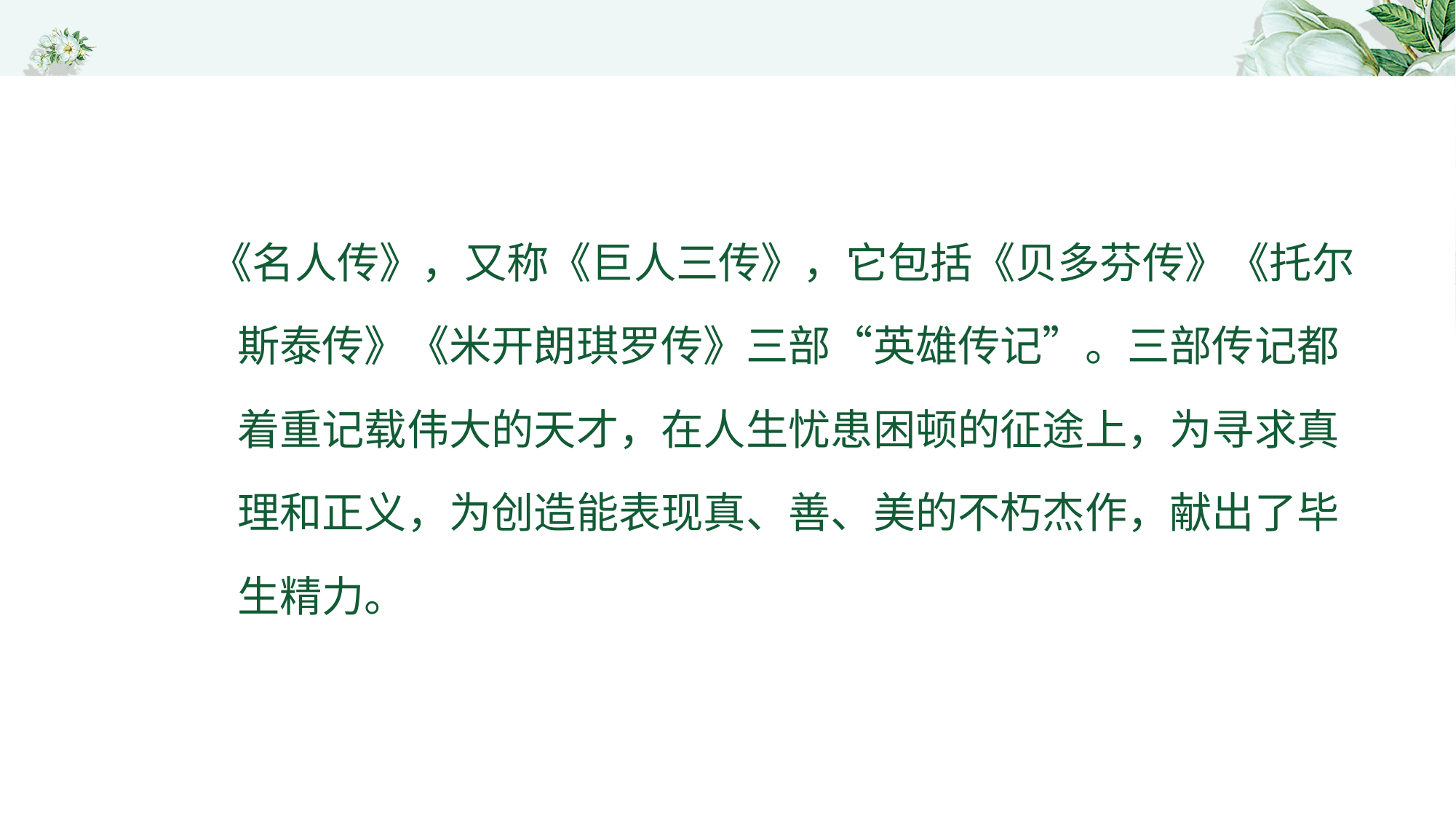

《名人传》，又称《巨人三传》，它包括《贝多芬传》《托尔斯泰传》《米开朗琪罗传》三部“英雄传记”。三部传记都着重记载伟大的天才，在人生忧患困顿的征途上，为寻求真理和正义，为创造能表现真、善、美的不朽杰作，献出了毕生精力。